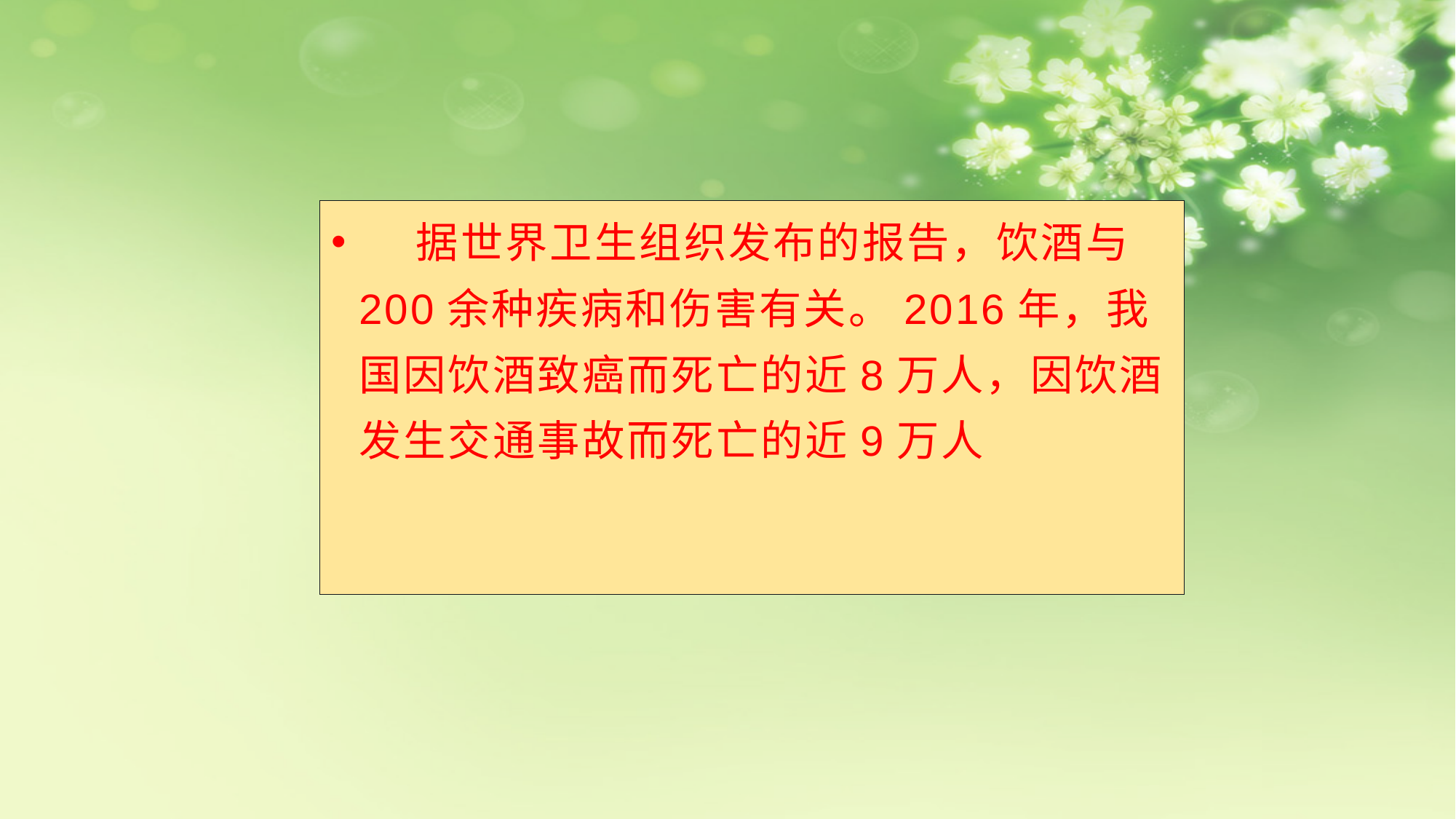

据世界卫生组织发布的报告，饮酒与200余种疾病和伤害有关。2016年，我国因饮酒致癌而死亡的近8万人，因饮酒发生交通事故而死亡的近9万人